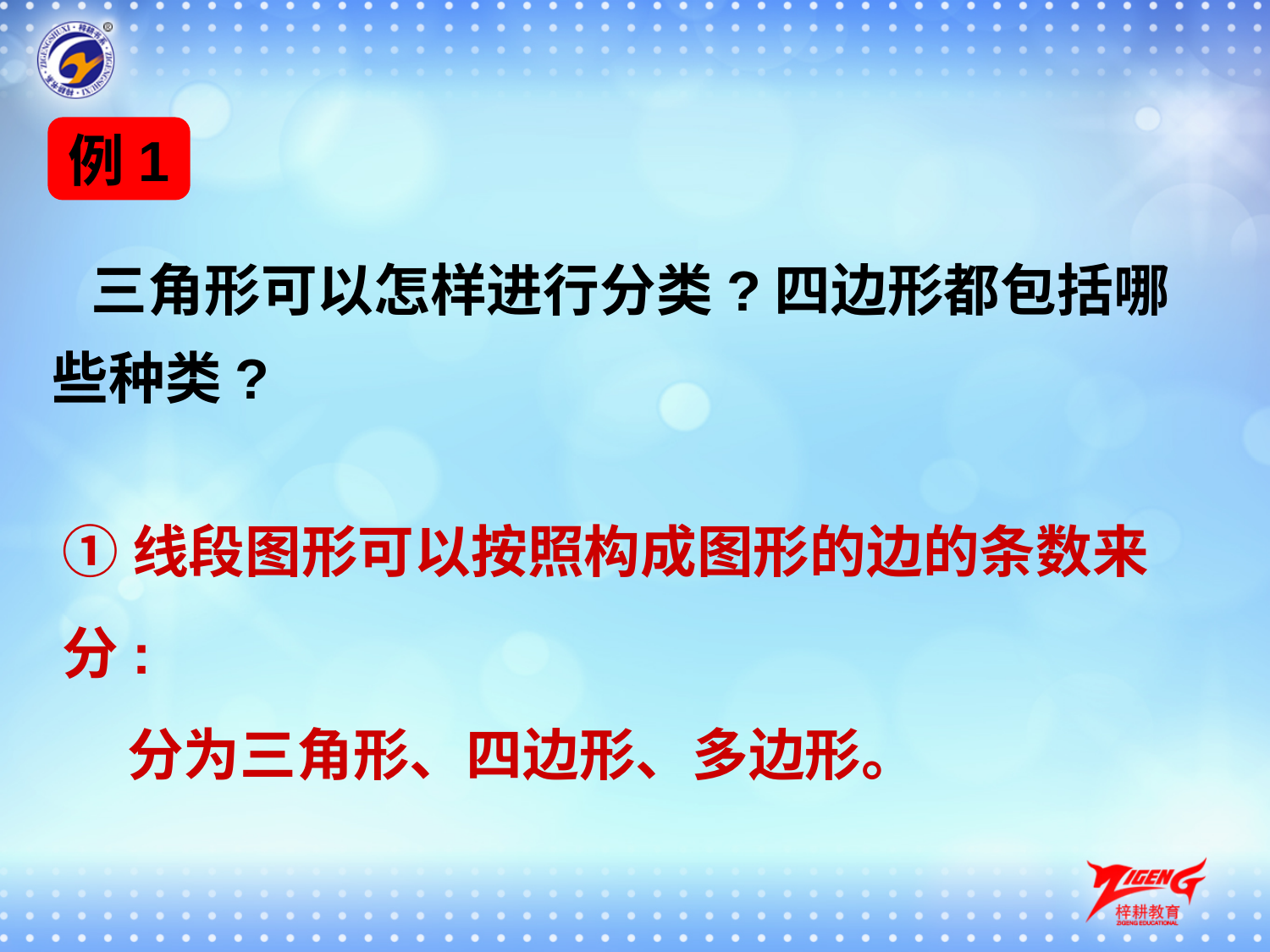

例1
  三角形可以怎样进行分类?四边形都包括哪些种类?
①线段图形可以按照构成图形的边的条数来分:
    分为三角形、四边形、多边形。